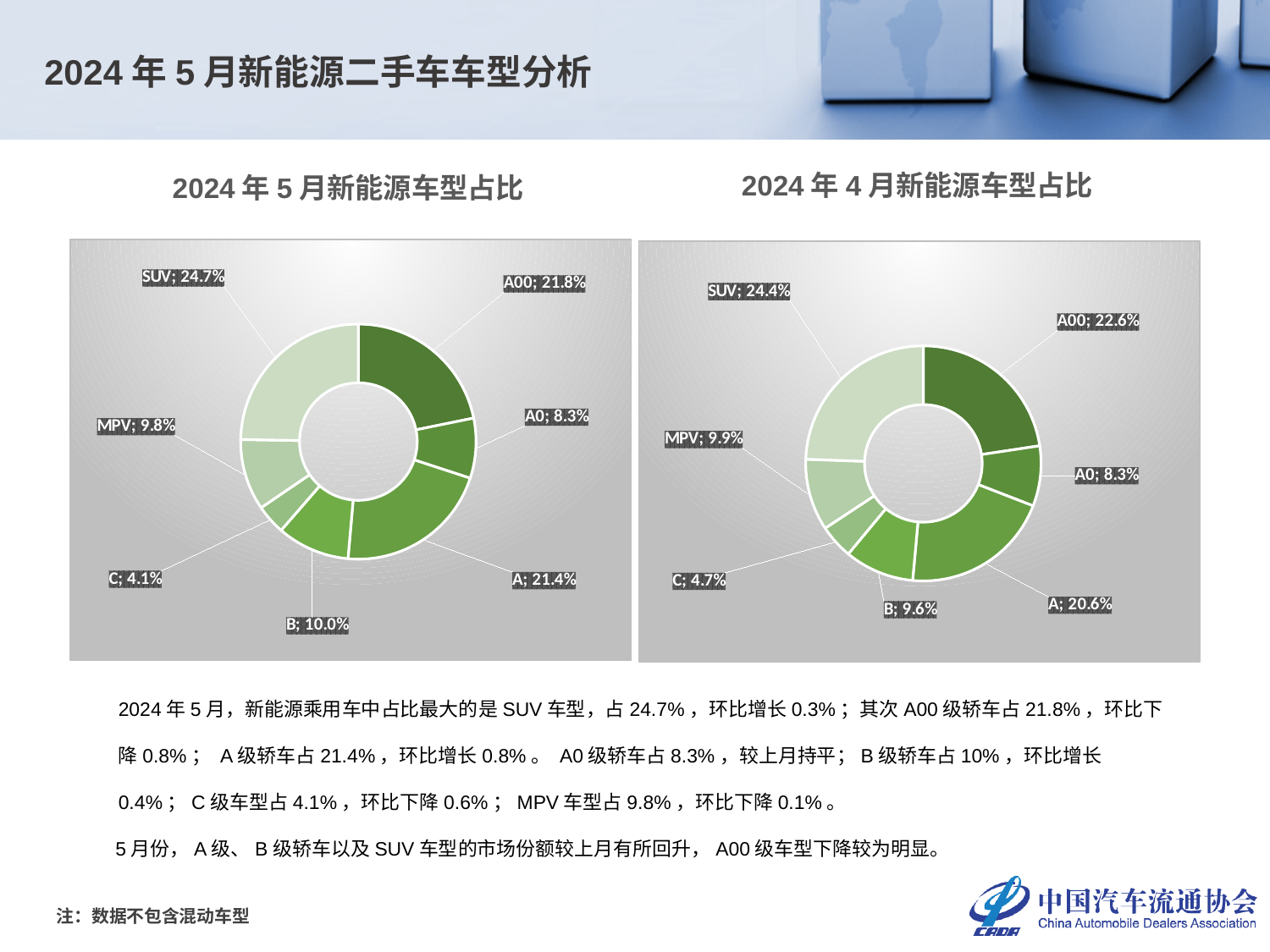

2024年5月新能源二手车车型分析
2024年4月新能源车型占比
2024年5月新能源车型占比

### Chart

| Category |  |
|---|---|
| A00 | 0.2179235111308429 |
| A0 | 0.08251411175239425 |
| A | 0.21361070590473774 |
| B | 0.09982875626308112 |
| C | 0.04097164964799899 |
| MPV | 0.09792604807509354 |
| SUV | 0.24722521722585147 |

### Chart

| Category |  |
|---|---|
| A00 | 0.22602349184627665 |
| A0 | 0.08279165241190557 |
| A | 0.20572471205382598 |
| B | 0.09550689930436766 |
| C | 0.047040711597673625 |
| MPV | 0.09852890865549094 |
| SUV | 0.24438362413045958 |
2024年5月，新能源乘用车中占比最大的是SUV车型，占24.7%，环比增长0.3%；其次A00级轿车占21.8%，环比下降0.8%； A级轿车占21.4%，环比增长0.8%。 A0级轿车占8.3%，较上月持平；B级轿车占10%，环比增长0.4%；C级车型占4.1%，环比下降0.6%；MPV车型占9.8%，环比下降0.1%。
           5月份，A级、B级轿车以及SUV车型的市场份额较上月有所回升，A00级车型下降较为明显。
注：数据不包含混动车型